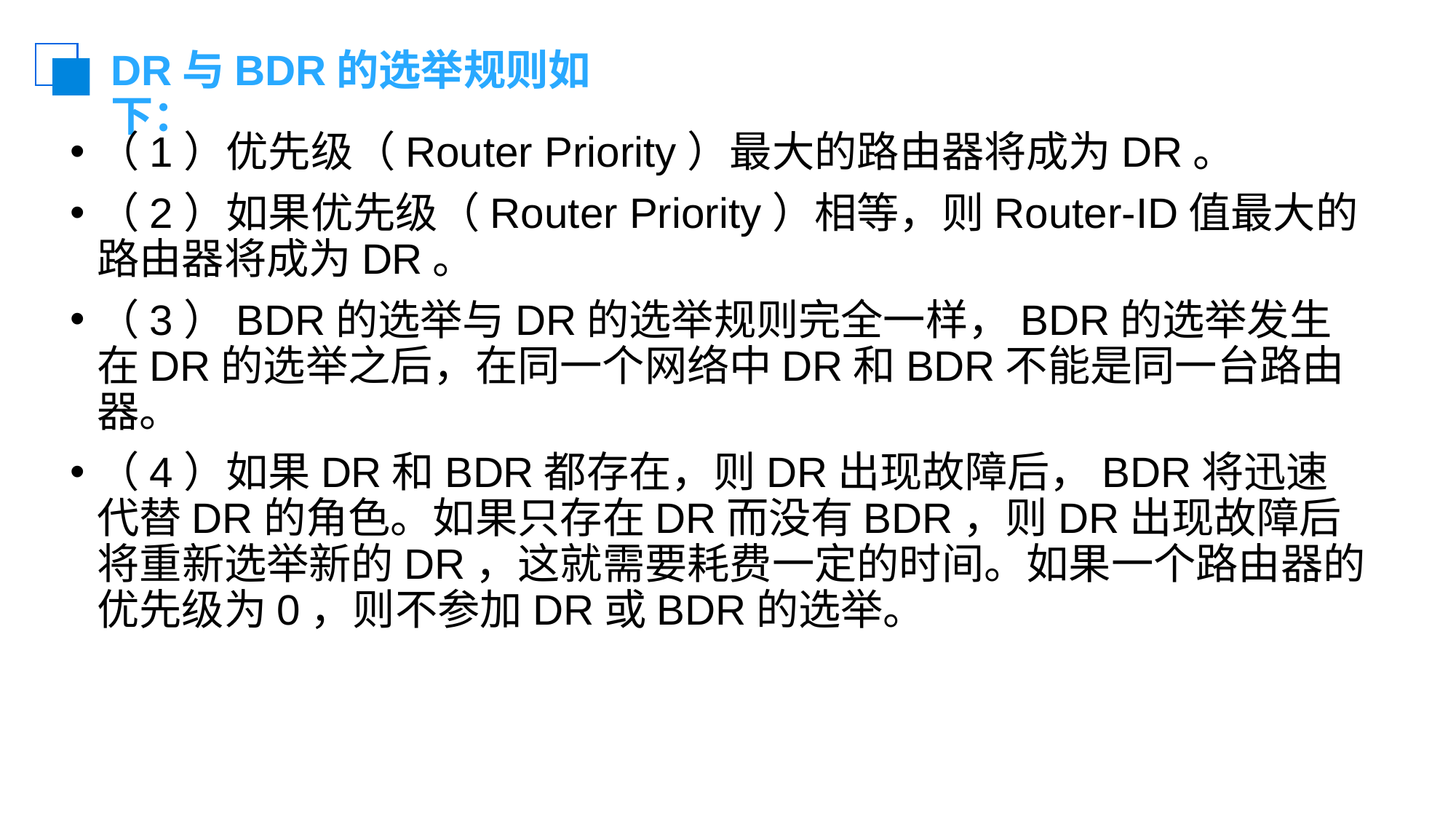

# DR与BDR的选举规则如下：
（1）优先级（Router Priority）最大的路由器将成为DR。
（2）如果优先级（Router Priority）相等，则Router-ID值最大的路由器将成为DR。
（3）BDR的选举与DR的选举规则完全一样，BDR的选举发生在DR的选举之后，在同一个网络中DR和BDR不能是同一台路由器。
（4）如果DR和BDR都存在，则DR出现故障后，BDR将迅速代替DR的角色。如果只存在DR而没有BDR，则DR出现故障后将重新选举新的DR，这就需要耗费一定的时间。如果一个路由器的优先级为0，则不参加DR或BDR的选举。